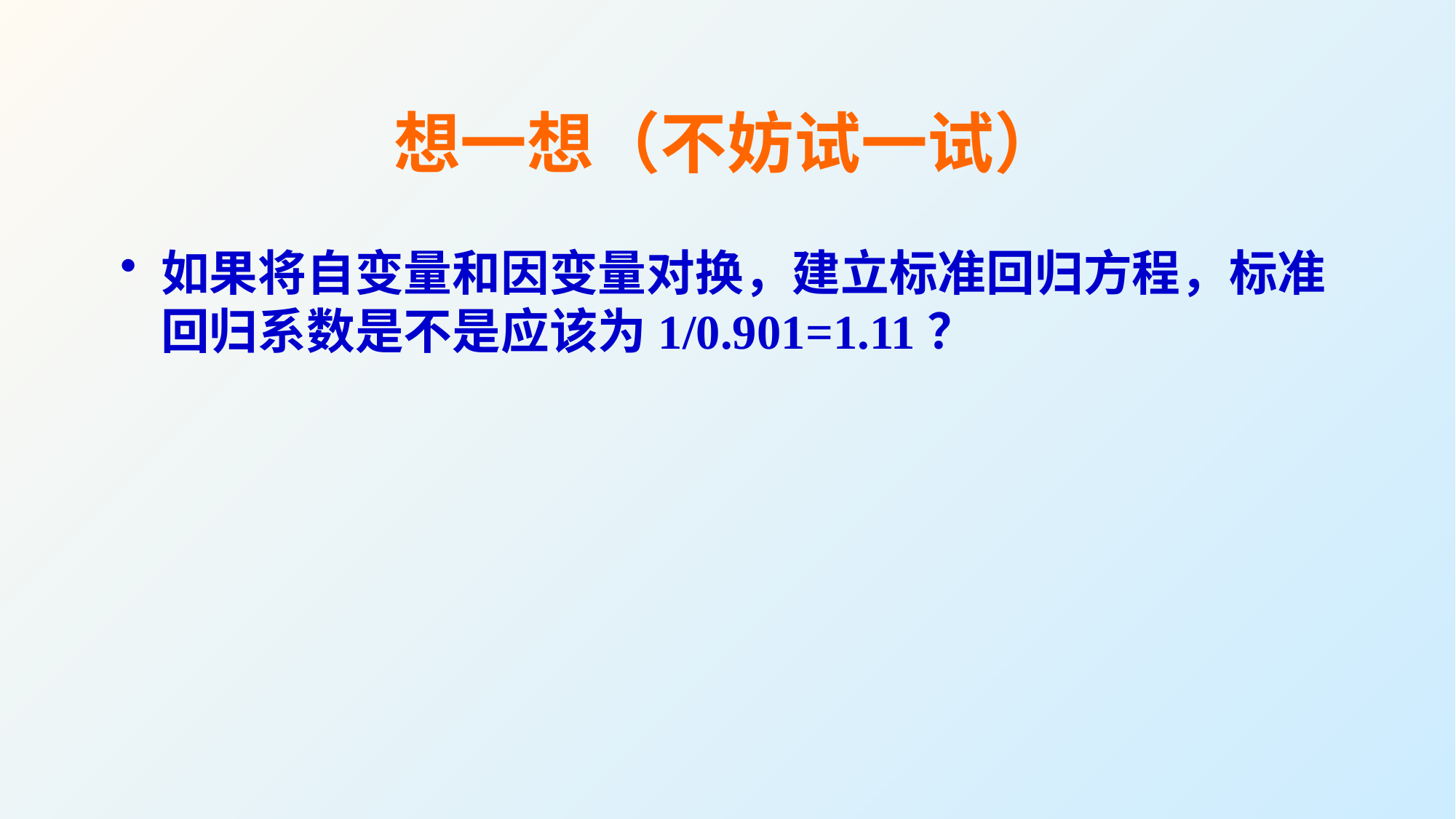

# 想一想（不妨试一试）
如果将自变量和因变量对换，建立标准回归方程，标准回归系数是不是应该为1/0.901=1.11？